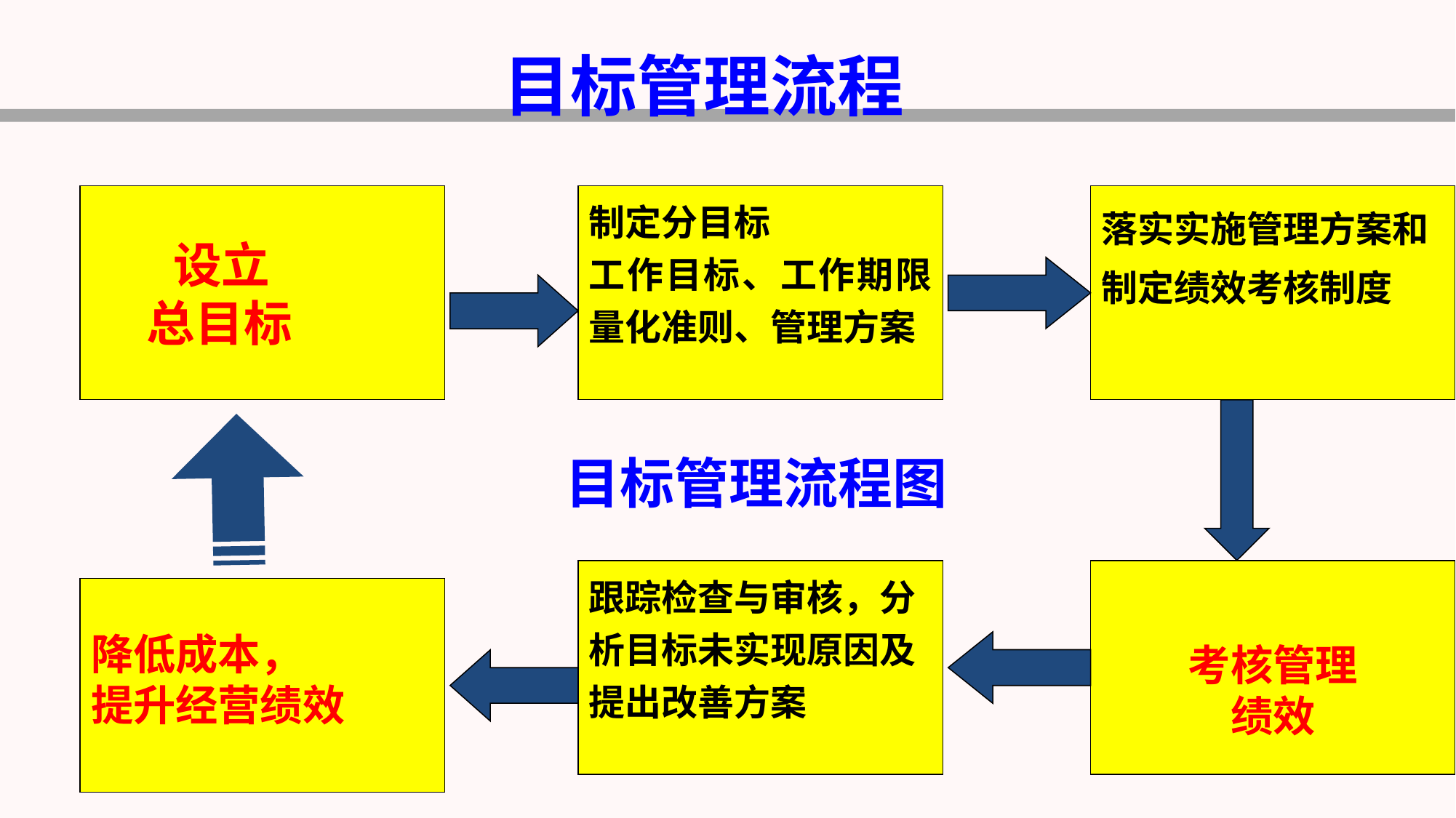

目标管理流程

         设立
    总目标
制定分目标
工作目标、工作期限量化准则、管理方案
落实实施管理方案和制定绩效考核制度

跟踪检查与审核，分析目标未实现原因及提出改善方案

考核管理
绩效

降低成本，
提升经营绩效

目标管理流程图